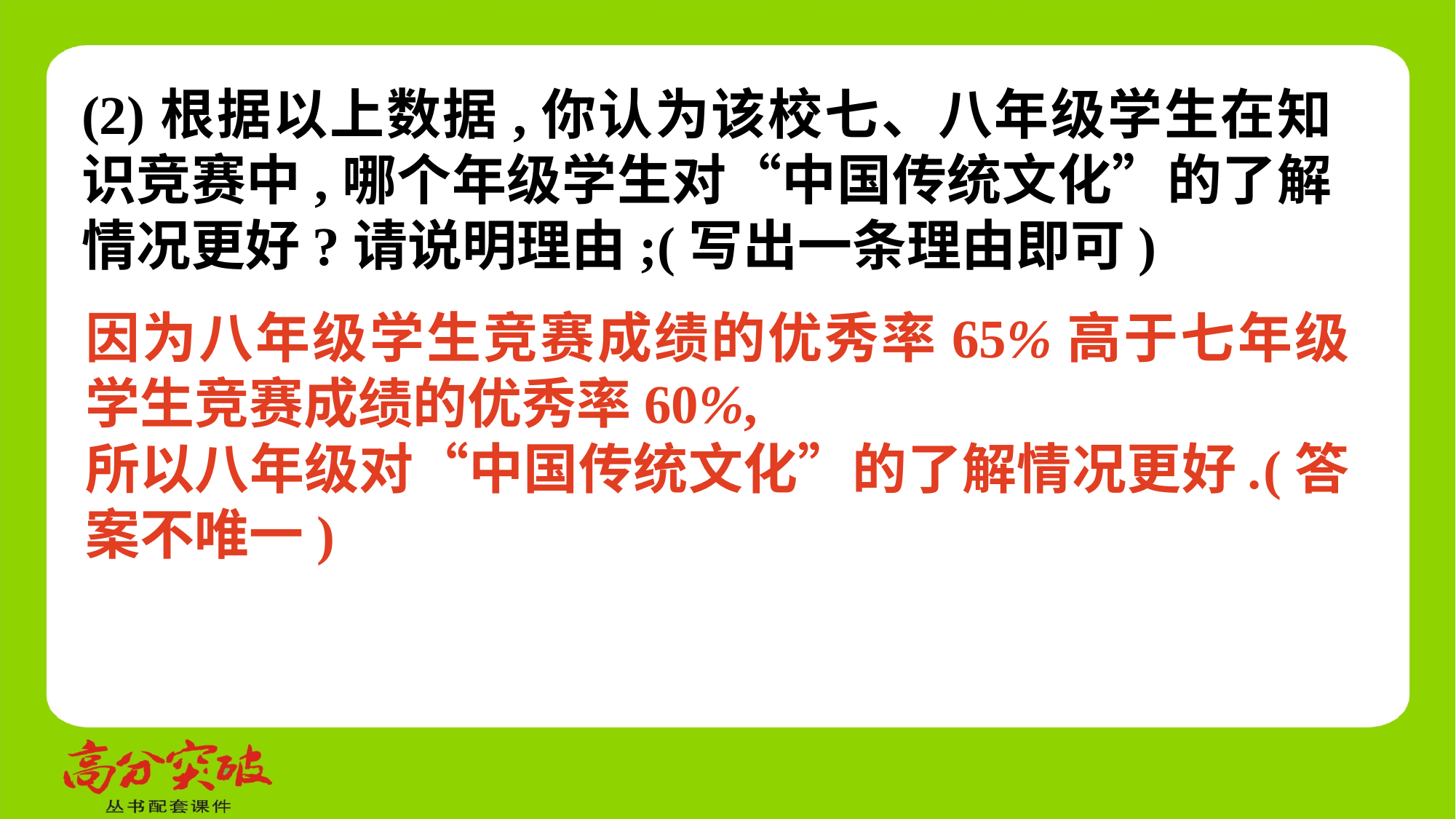

(2)根据以上数据,你认为该校七、八年级学生在知识竞赛中,哪个年级学生对“中国传统文化”的了解情况更好?请说明理由;(写出一条理由即可)
因为八年级学生竞赛成绩的优秀率65%高于七年级学生竞赛成绩的优秀率60%,
所以八年级对“中国传统文化”的了解情况更好.(答案不唯一)